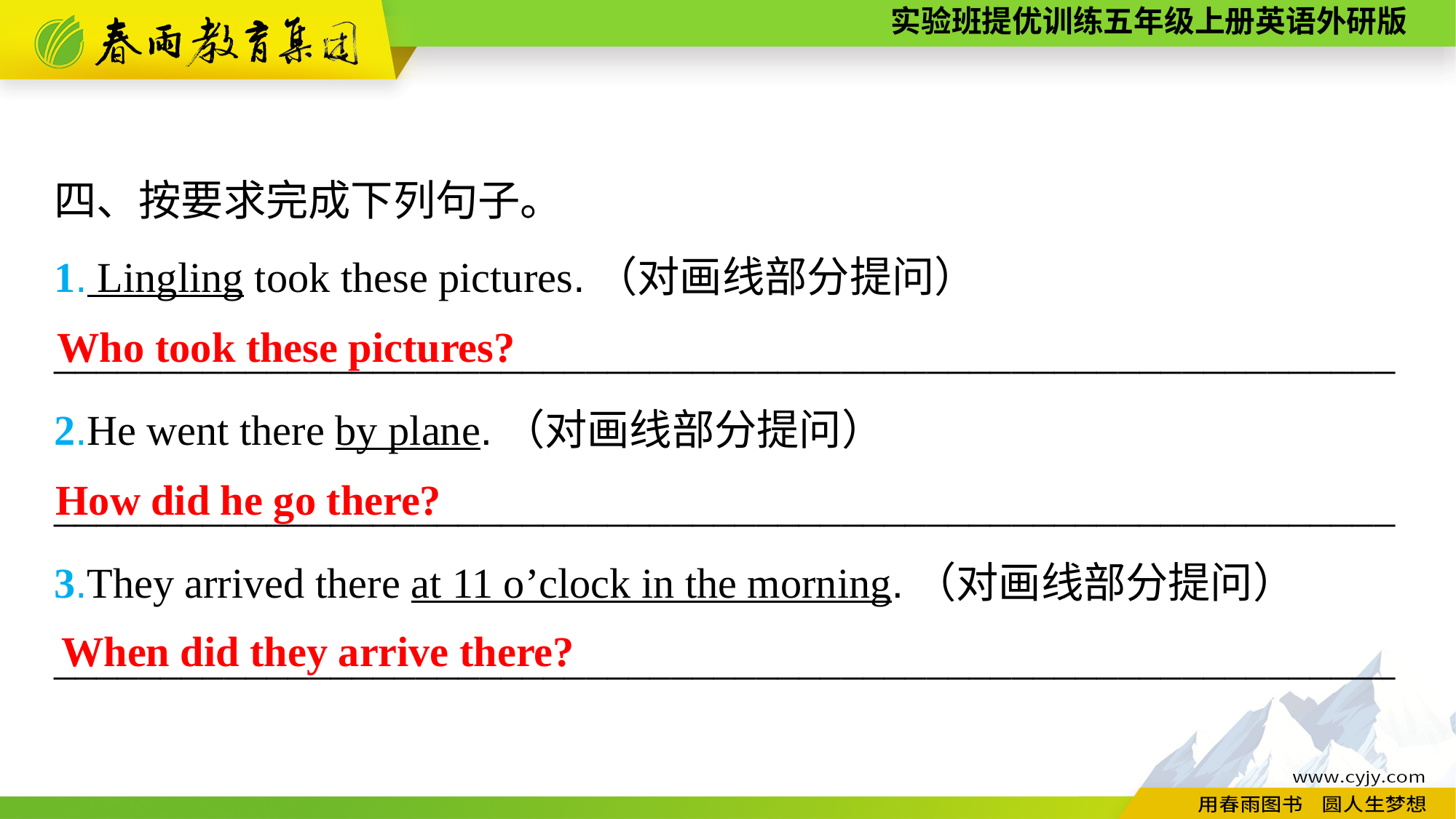

四、按要求完成下列句子。
1. Lingling took these pictures.（对画线部分提问）
_______________________________________________________________
2.He went there by plane.（对画线部分提问）
_______________________________________________________________
3.They arrived there at 11 o’clock in the morning.（对画线部分提问）
_______________________________________________________________
Who took these pictures?
How did he go there?
When did they arrive there?